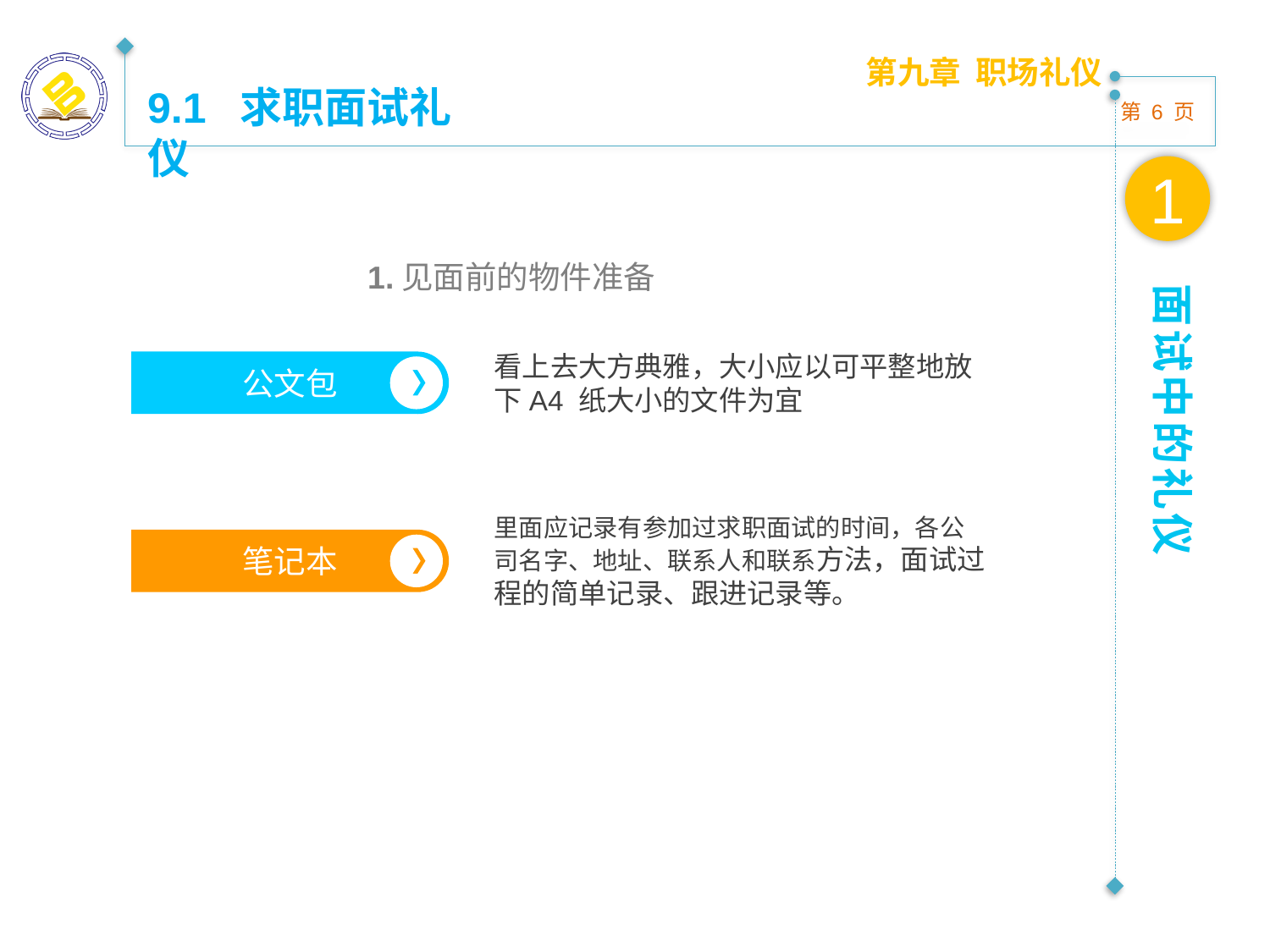

第九章  职场礼仪
9.1  求职面试礼仪
1
1.见面前的物件准备
面试中的礼仪
公文包
看上去大方典雅，大小应以可平整地放下A4 纸大小的文件为宜

笔记本
里面应记录有参加过求职面试的时间，各公司名字、地址、联系人和联系方法，面试过程的简单记录、跟进记录等。